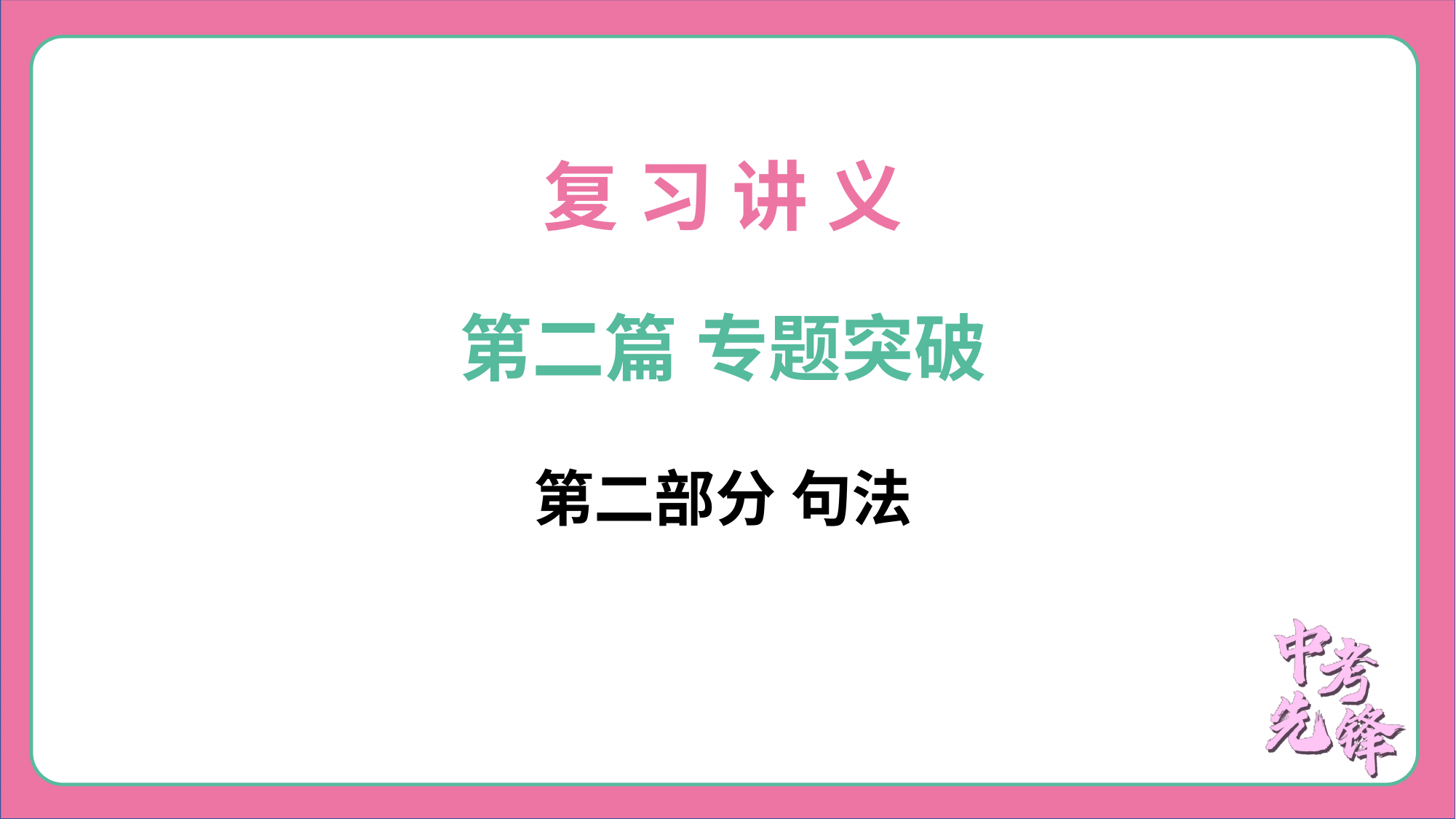

复 习 讲 义
第二篇 专题突破
第二部分 句法